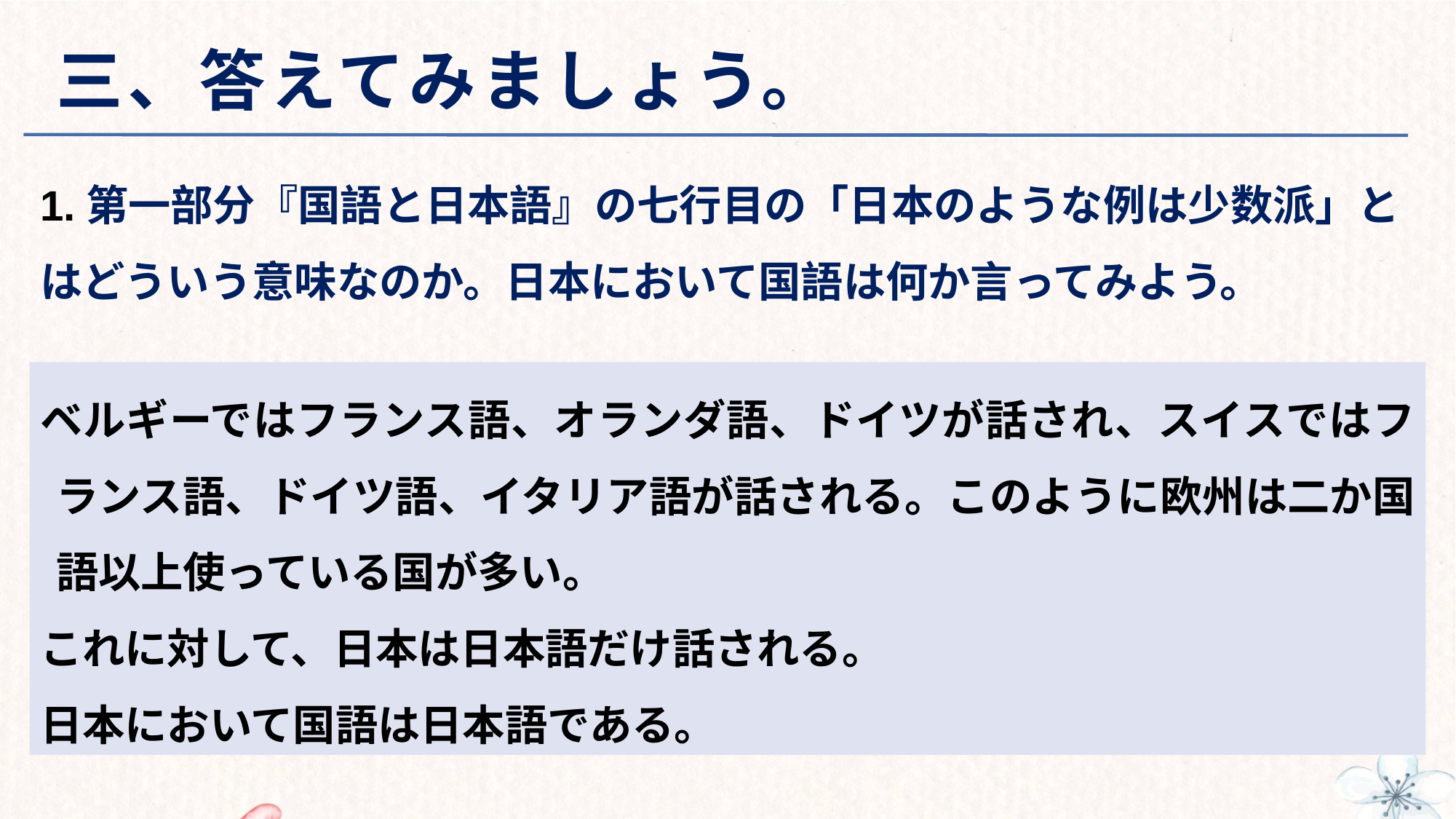

# 三、答えてみましょう。
1.第一部分『国語と日本語』の七行目の「日本のような例は少数派」とはどういう意味なのか。日本において国語は何か言ってみよう。
ベルギーではフランス語、オランダ語、ドイツが話され、スイスではフランス語、ドイツ語、イタリア語が話される。このように欧州は二か国語以上使っている国が多い。
これに対して、日本は日本語だけ話される。
日本において国語は日本語である。